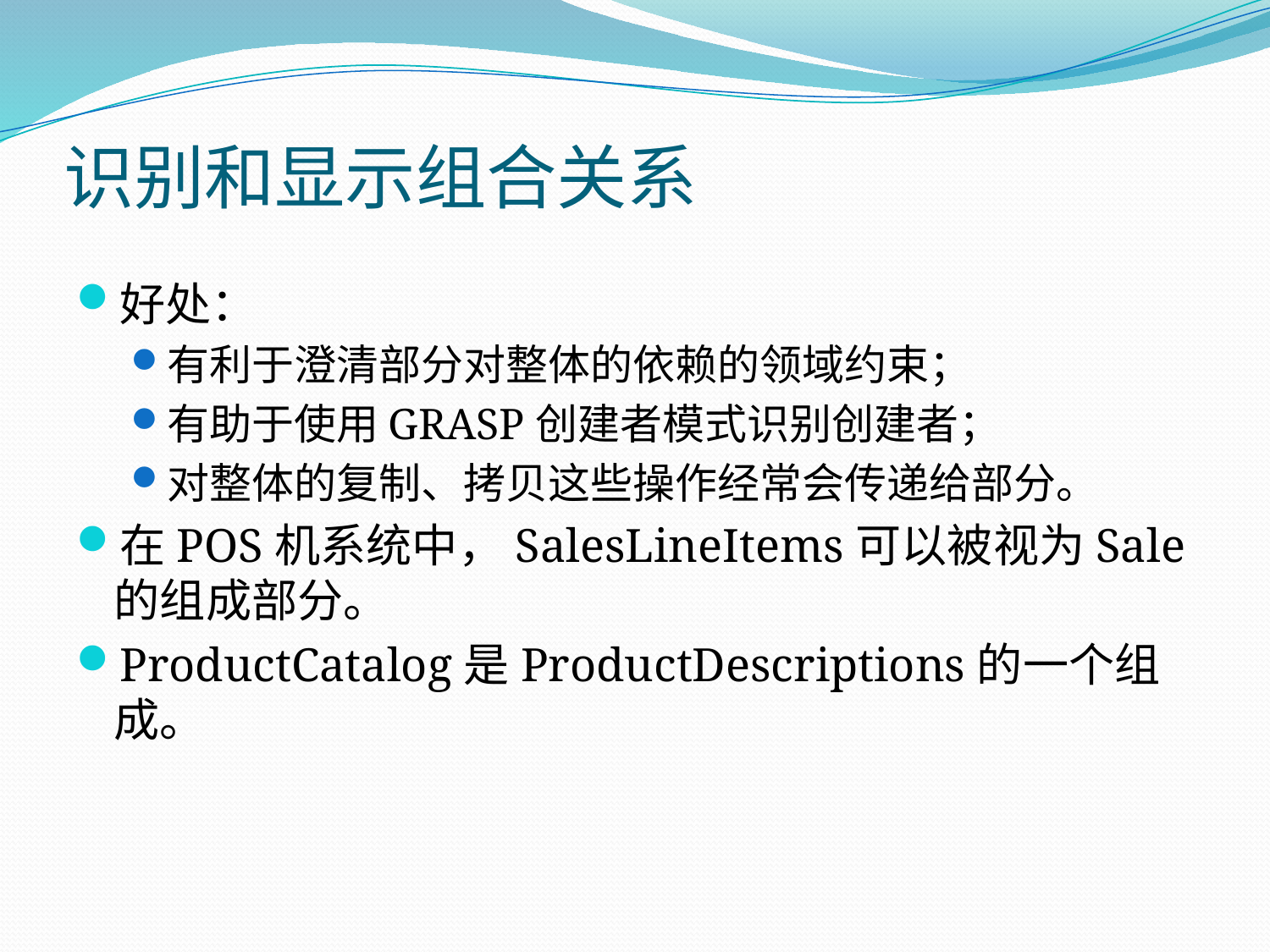

# 识别和显示组合关系
好处：
有利于澄清部分对整体的依赖的领域约束；
有助于使用GRASP创建者模式识别创建者；
对整体的复制、拷贝这些操作经常会传递给部分。
在POS机系统中，SalesLineItems可以被视为Sale的组成部分。
ProductCatalog是ProductDescriptions的一个组成。